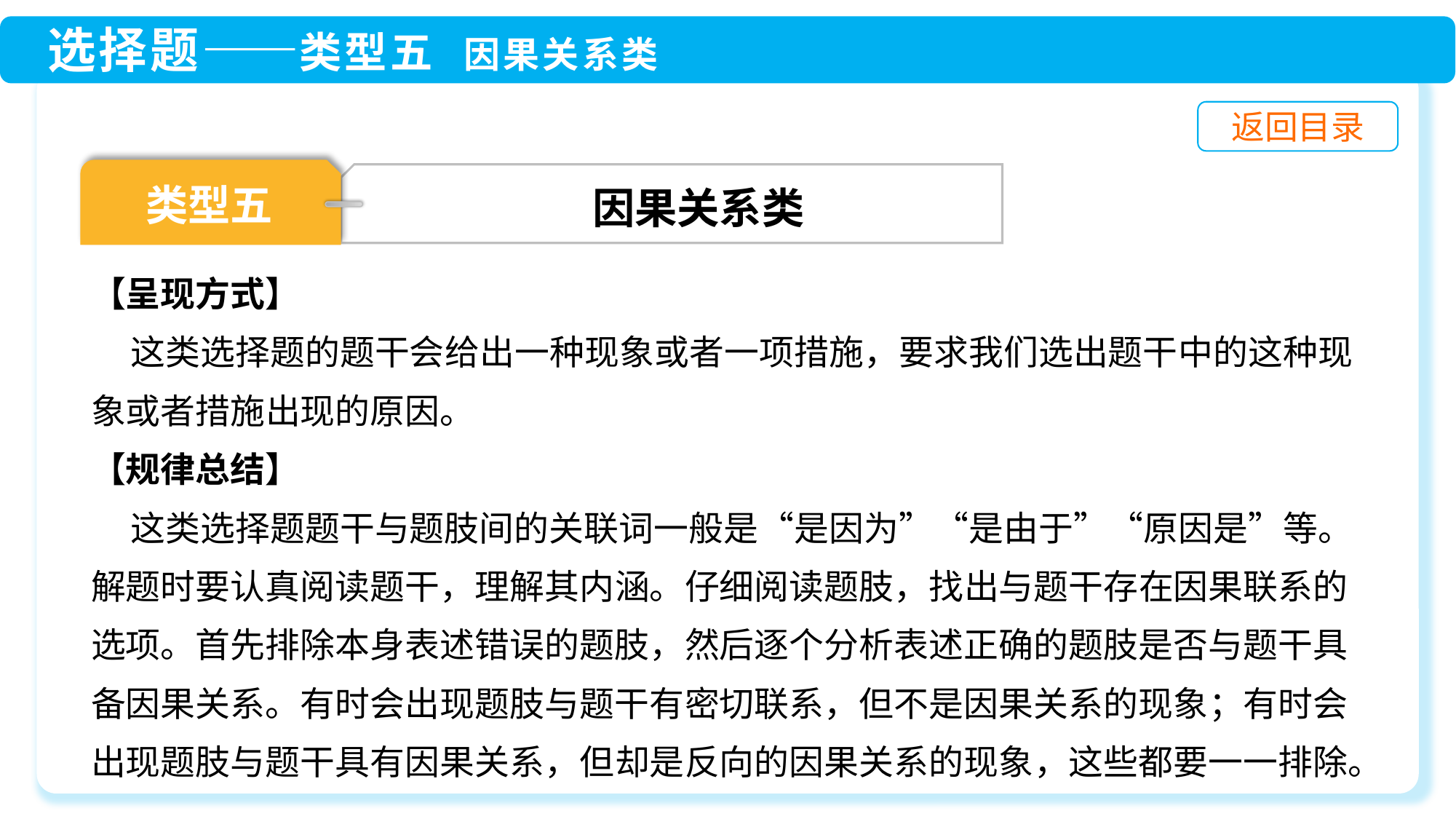

类型五
因果关系类

【呈现方式】
    这类选择题的题干会给出一种现象或者一项措施，要求我们选出题干中的这种现象或者措施出现的原因。
【规律总结】
    这类选择题题干与题肢间的关联词一般是“是因为”“是由于”“原因是”等。解题时要认真阅读题干，理解其内涵。仔细阅读题肢，找出与题干存在因果联系的选项。首先排除本身表述错误的题肢，然后逐个分析表述正确的题肢是否与题干具备因果关系。有时会出现题肢与题干有密切联系，但不是因果关系的现象；有时会出现题肢与题干具有因果关系，但却是反向的因果关系的现象，这些都要一一排除。